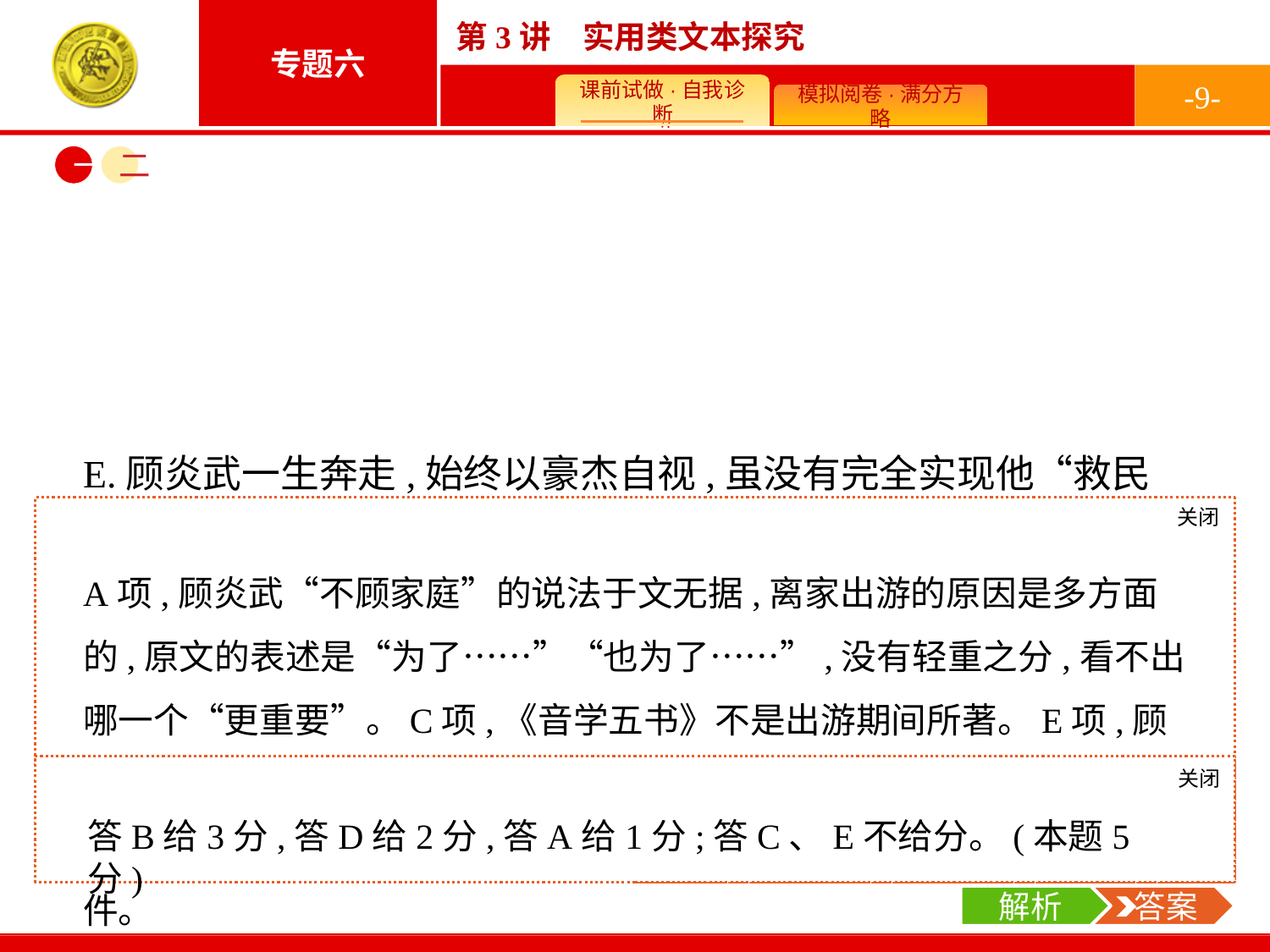

-9-
一
二
E.顾炎武一生奔走,始终以豪杰自视,虽没有完全实现他“救民水火”“兴太平之事”的雄心壮志,但唯其如此,才成就了他的著述事业。

关闭
解析

A项,顾炎武“不顾家庭”的说法于文无据,离家出游的原因是多方面的,原文的表述是“为了……”“也为了……”,没有轻重之分,看不出哪一个“更重要”。C项,《音学五书》不是出游期间所著。E项,顾炎武的著述事业是其实现“救民水火”“兴太平之事”的雄心壮志的有机组成部分,其雄心壮志未能完全实现,不是成就其著述事业的前提条件。

关闭
解析
  答案

答B给3分,答D给2分,答A给1分;答C、E不给分。(本题5分)
解析
  答案